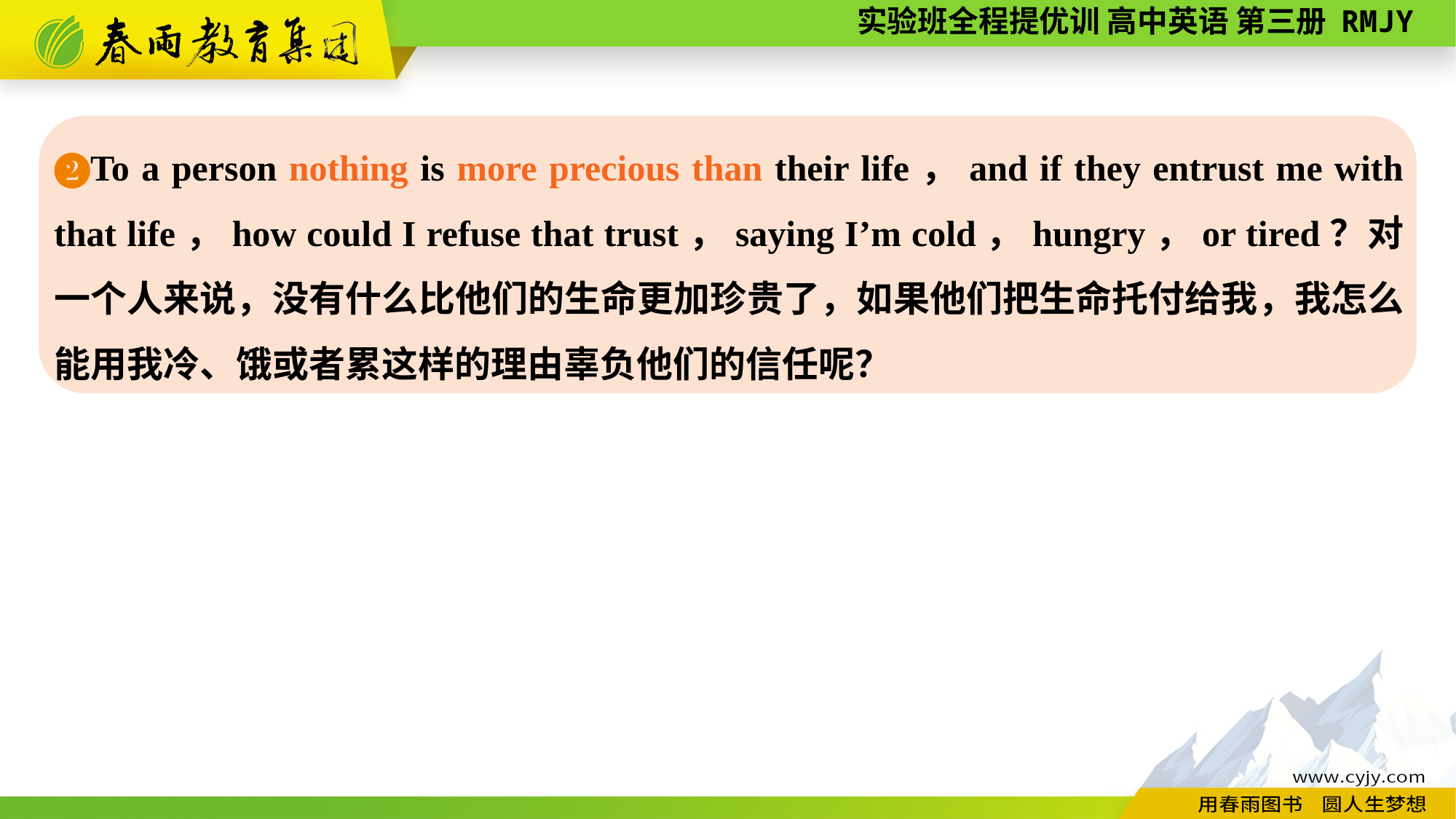

❷To a person nothing is more precious than their life，and if they entrust me with that life，how could I refuse that trust，saying I’m cold，hungry，or tired？对一个人来说，没有什么比他们的生命更加珍贵了，如果他们把生命托付给我，我怎么能用我冷、饿或者累这样的理由辜负他们的信任呢？